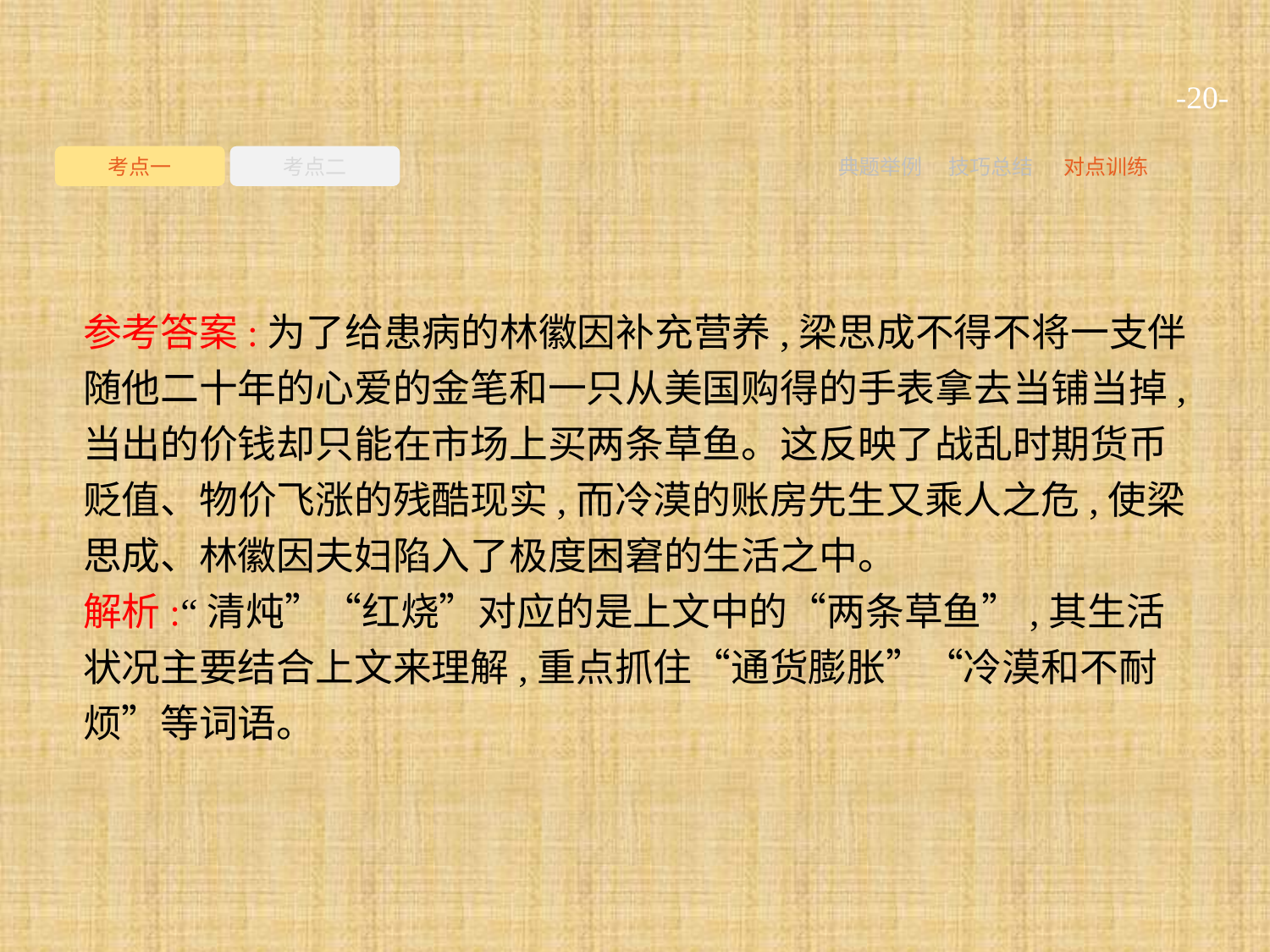

-20-
考点一
考点二
典题举例
技巧总结
对点训练
参考答案:为了给患病的林徽因补充营养,梁思成不得不将一支伴随他二十年的心爱的金笔和一只从美国购得的手表拿去当铺当掉,当出的价钱却只能在市场上买两条草鱼。这反映了战乱时期货币贬值、物价飞涨的残酷现实,而冷漠的账房先生又乘人之危,使梁思成、林徽因夫妇陷入了极度困窘的生活之中。
解析:“清炖”“红烧”对应的是上文中的“两条草鱼”,其生活状况主要结合上文来理解,重点抓住“通货膨胀”“冷漠和不耐烦”等词语。